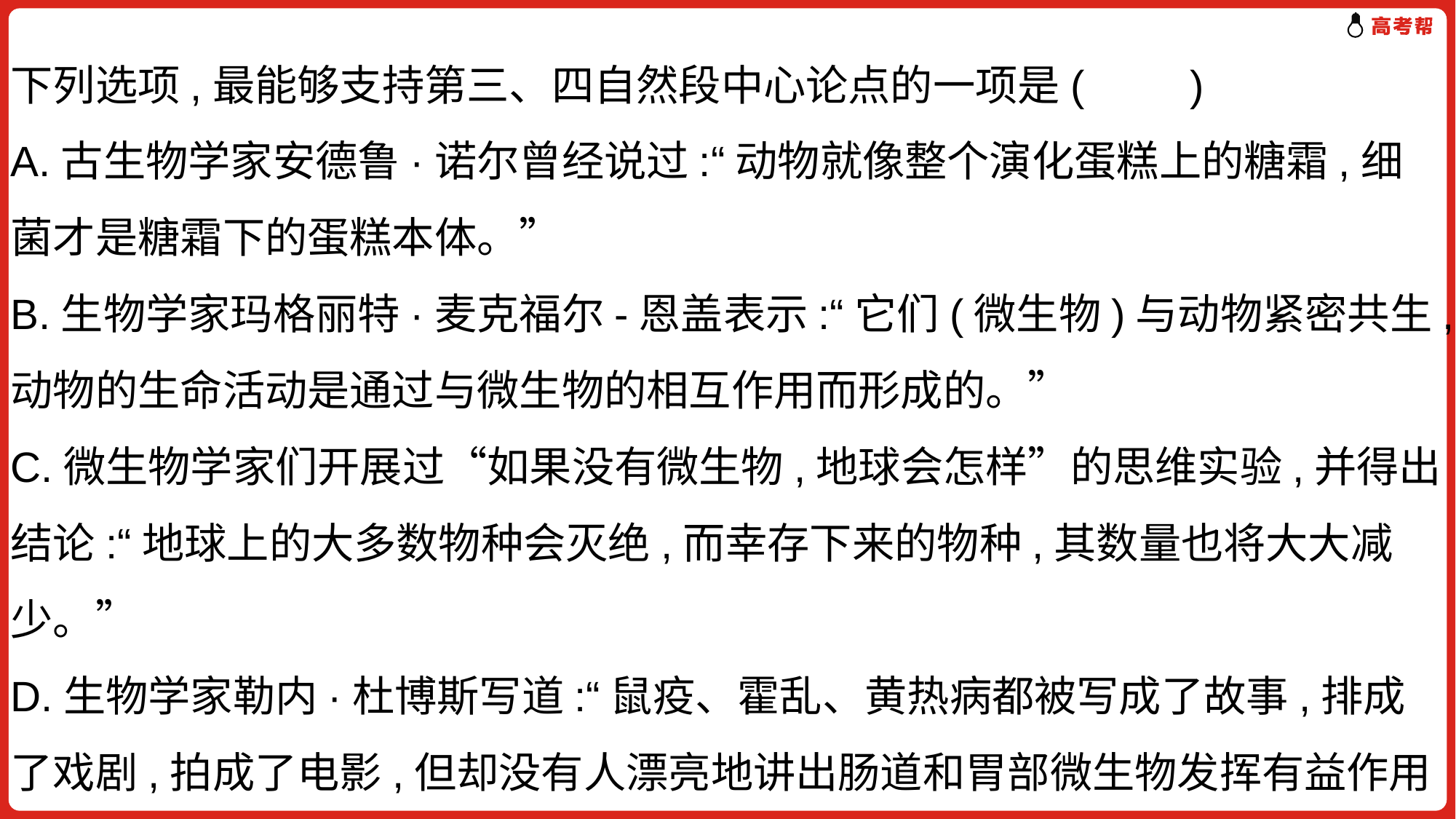

下列选项,最能够支持第三、四自然段中心论点的一项是(　　)
A.古生物学家安德鲁·诺尔曾经说过:“动物就像整个演化蛋糕上的糖霜,细菌才是糖霜下的蛋糕本体。”
B.生物学家玛格丽特·麦克福尔-恩盖表示:“它们(微生物)与动物紧密共生,动物的生命活动是通过与微生物的相互作用而形成的。”
C.微生物学家们开展过“如果没有微生物,地球会怎样”的思维实验,并得出结论:“地球上的大多数物种会灭绝,而幸存下来的物种,其数量也将大大减少。”
D.生物学家勒内·杜博斯写道:“鼠疫、霍乱、黄热病都被写成了故事,排成了戏剧,拍成了电影,但却没有人漂亮地讲出肠道和胃部微生物发挥有益作用的故事。”